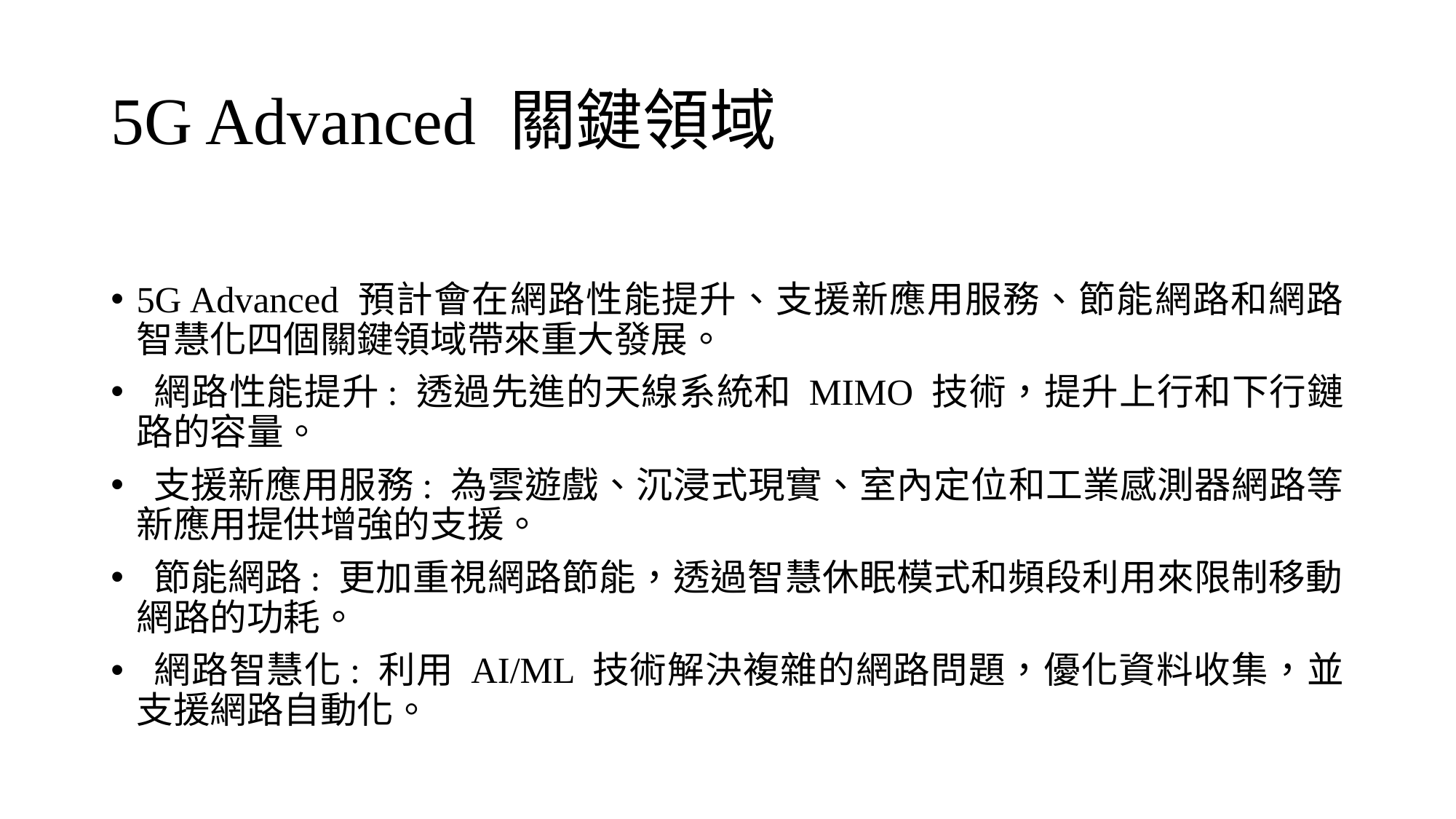

# 5G Advanced 關鍵領域

5G Advanced 預計會在網路性能提升、支援新應用服務、節能網路和網路智慧化四個關鍵領域帶來重大發展。
 網路性能提升: 透過先進的天線系統和 MIMO 技術，提升上行和下行鏈路的容量。
 支援新應用服務: 為雲遊戲、沉浸式現實、室內定位和工業感測器網路等新應用提供增強的支援。
 節能網路: 更加重視網路節能，透過智慧休眠模式和頻段利用來限制移動網路的功耗。
 網路智慧化: 利用 AI/ML 技術解決複雜的網路問題，優化資料收集，並支援網路自動化。